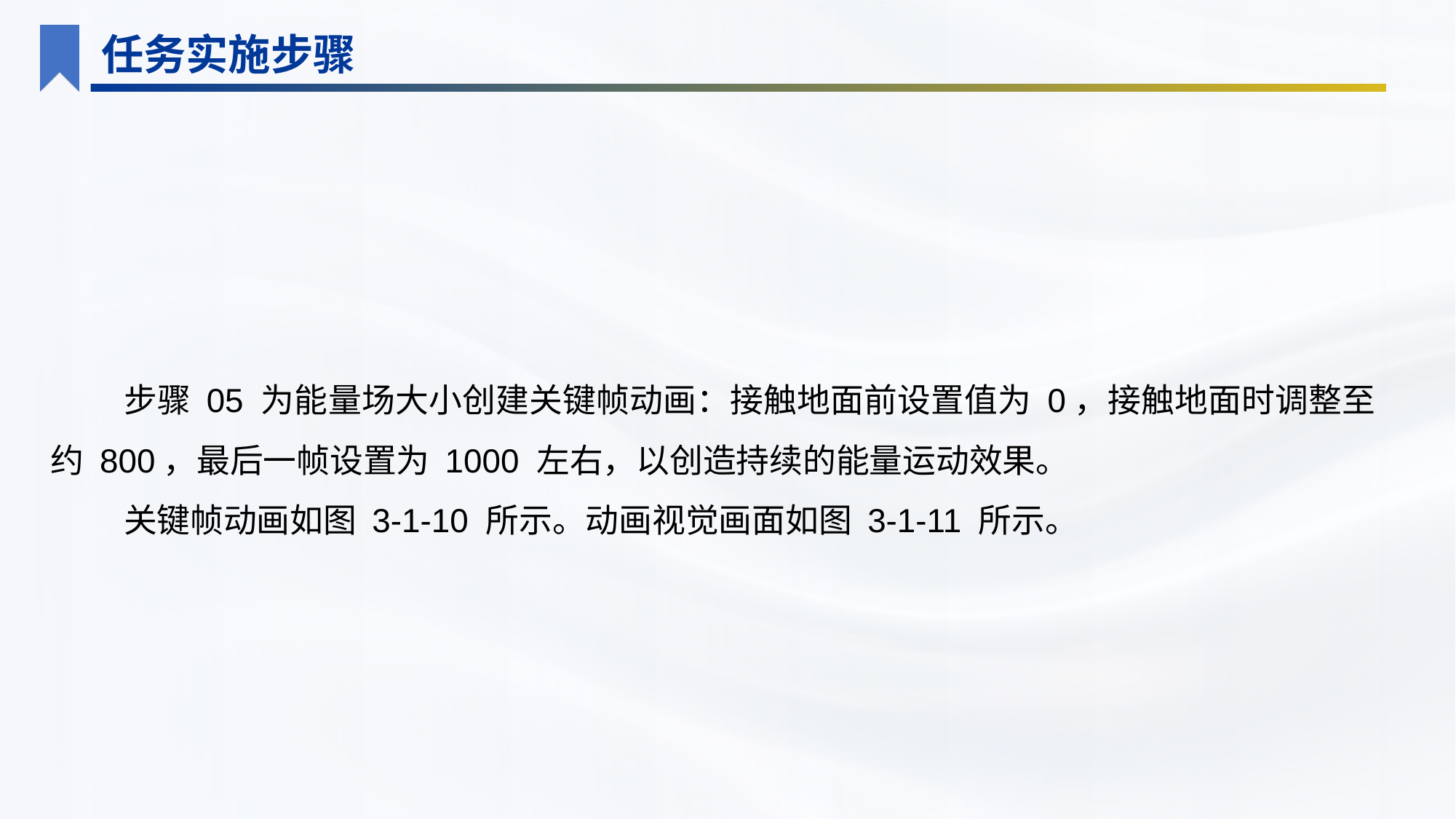

任务实施步骤
步骤 05 为能量场大小创建关键帧动画：接触地面前设置值为 0，接触地面时调整至约 800，最后一帧设置为 1000 左右，以创造持续的能量运动效果。
关键帧动画如图 3-1-10 所示。动画视觉画面如图 3-1-11 所示。